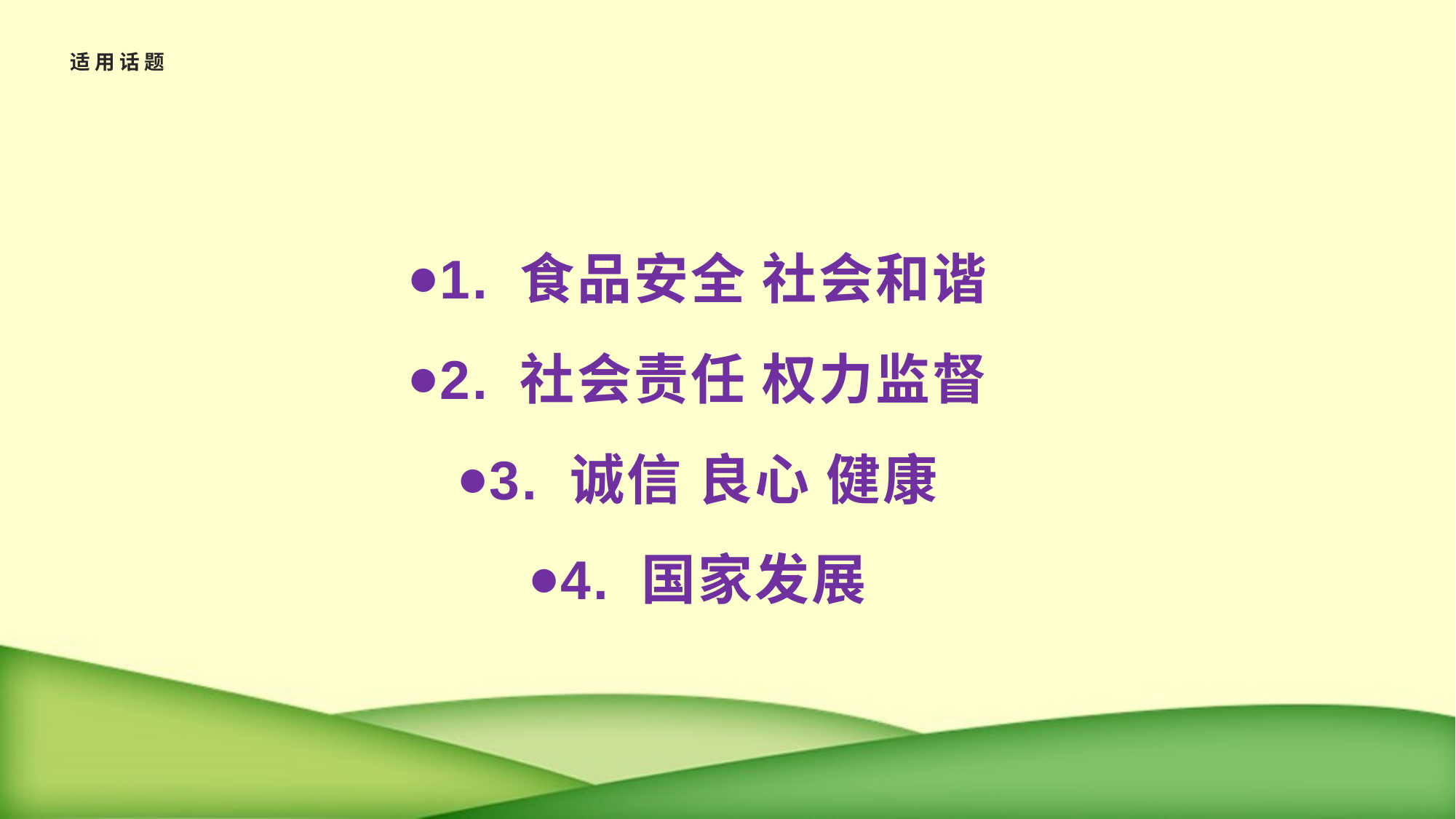

# 适用话题

1. 食品安全 社会和谐
2. 社会责任 权力监督
3. 诚信 良心 健康
4. 国家发展